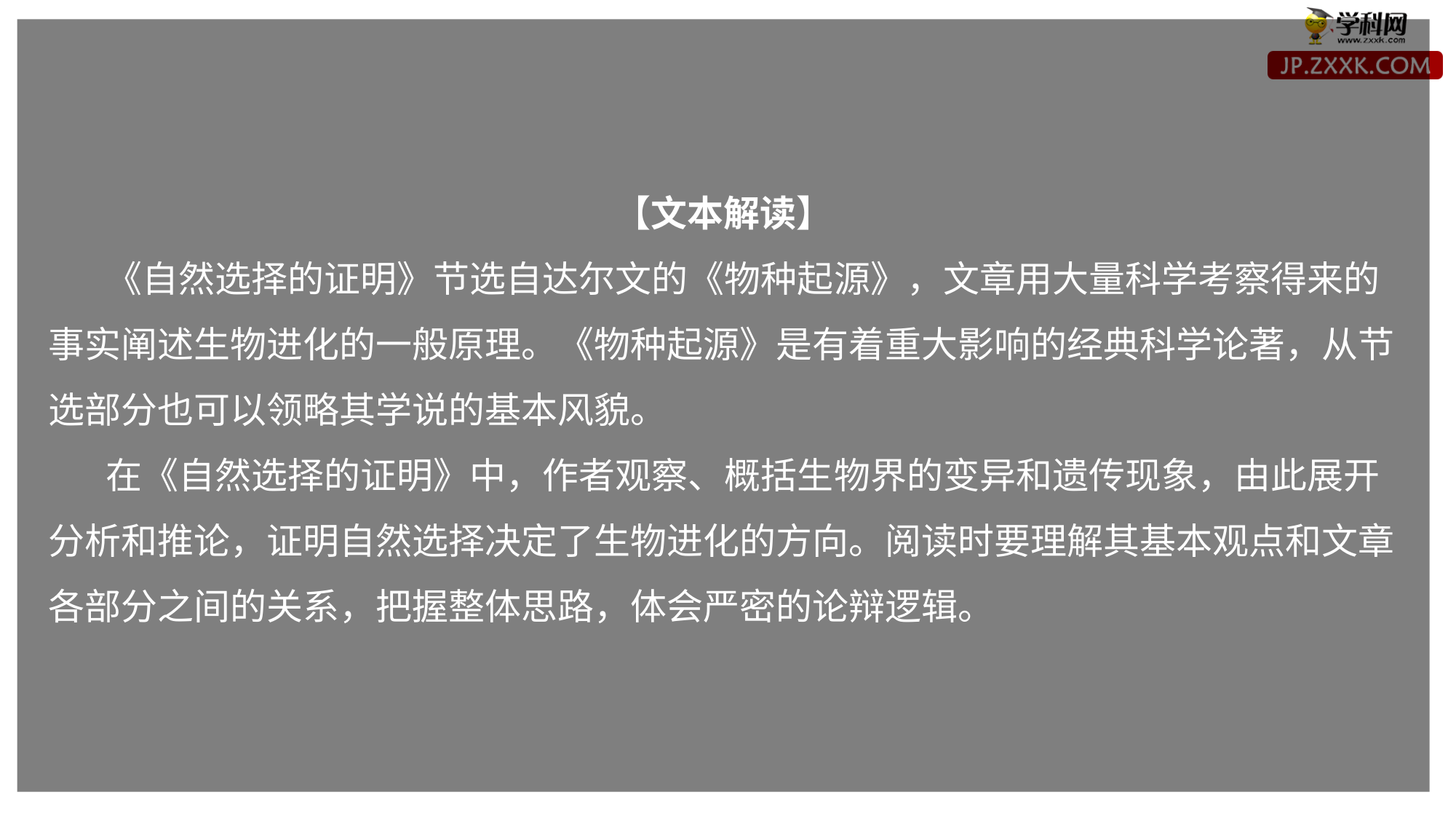

【文本解读】
      《自然选择的证明》节选自达尔文的《物种起源》，文章用大量科学考察得来的事实阐述生物进化的一般原理。《物种起源》是有着重大影响的经典科学论著，从节选部分也可以领略其学说的基本风貌。
      在《自然选择的证明》中，作者观察、概括生物界的变异和遗传现象，由此展开分析和推论，证明自然选择决定了生物进化的方向。阅读时要理解其基本观点和文章各部分之间的关系，把握整体思路，体会严密的论辩逻辑。